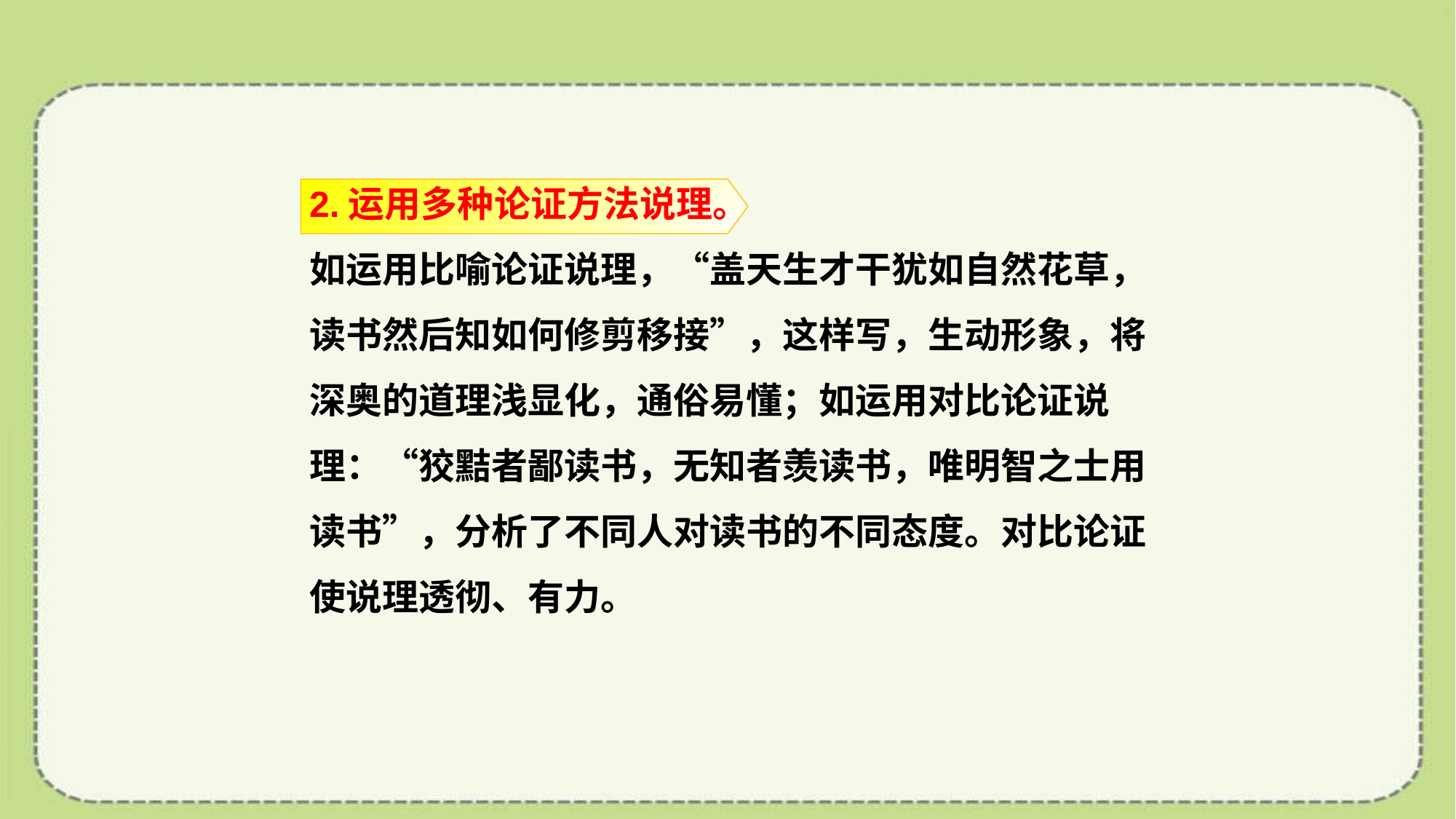

2.运用多种论证方法说理。
如运用比喻论证说理，“盖天生才干犹如自然花草，读书然后知如何修剪移接”，这样写，生动形象，将深奥的道理浅显化，通俗易懂；如运用对比论证说理：“狡黠者鄙读书，无知者羡读书，唯明智之士用读书”，分析了不同人对读书的不同态度。对比论证使说理透彻、有力。